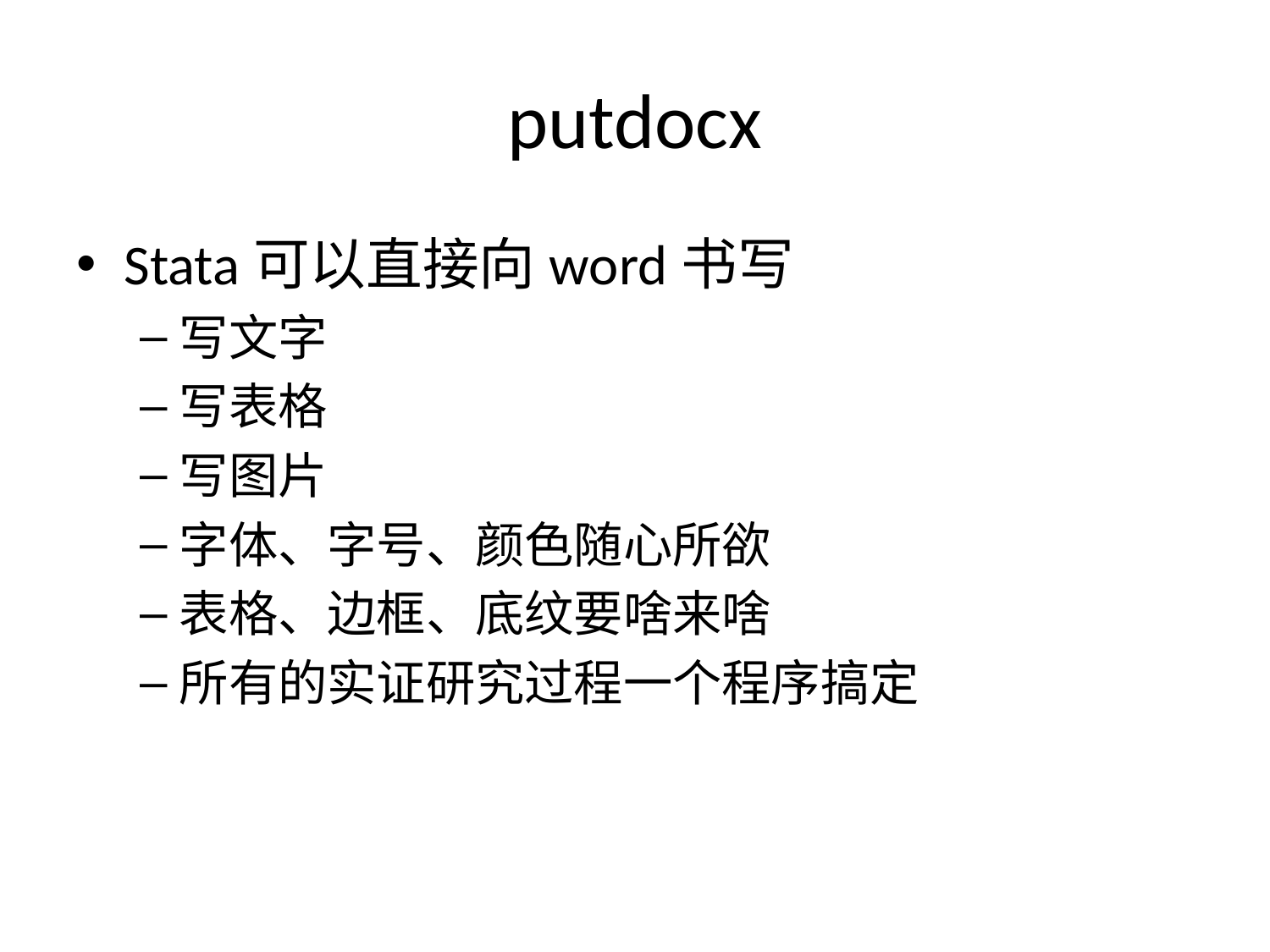

# putdocx
Stata可以直接向word书写
写文字
写表格
写图片
字体、字号、颜色随心所欲
表格、边框、底纹要啥来啥
所有的实证研究过程一个程序搞定